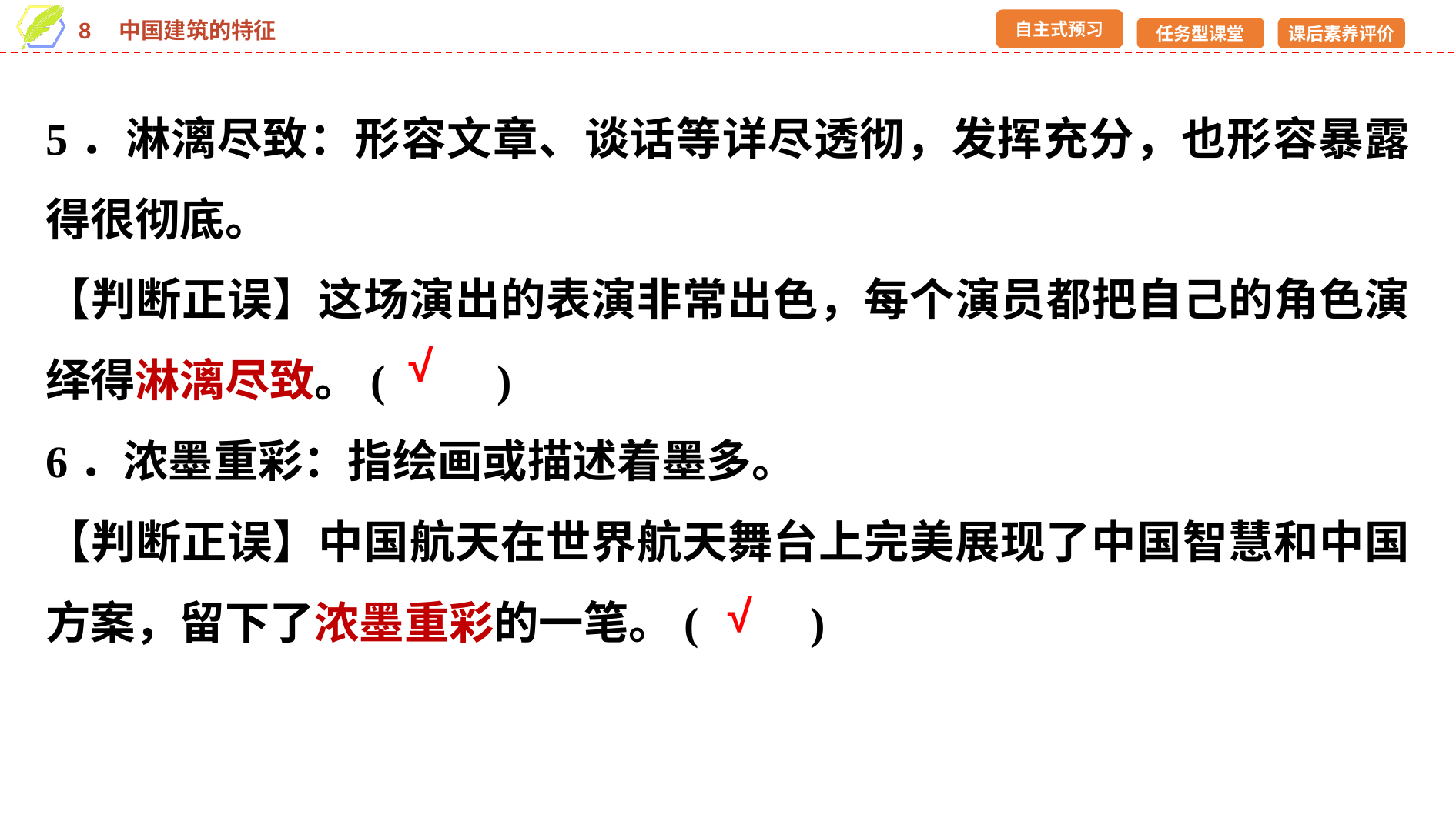

5．淋漓尽致：形容文章、谈话等详尽透彻，发挥充分，也形容暴露得很彻底。
【判断正误】这场演出的表演非常出色，每个演员都把自己的角色演绎得淋漓尽致。(　　)
6．浓墨重彩：指绘画或描述着墨多。
【判断正误】中国航天在世界航天舞台上完美展现了中国智慧和中国方案，留下了浓墨重彩的一笔。(　　)
√
√